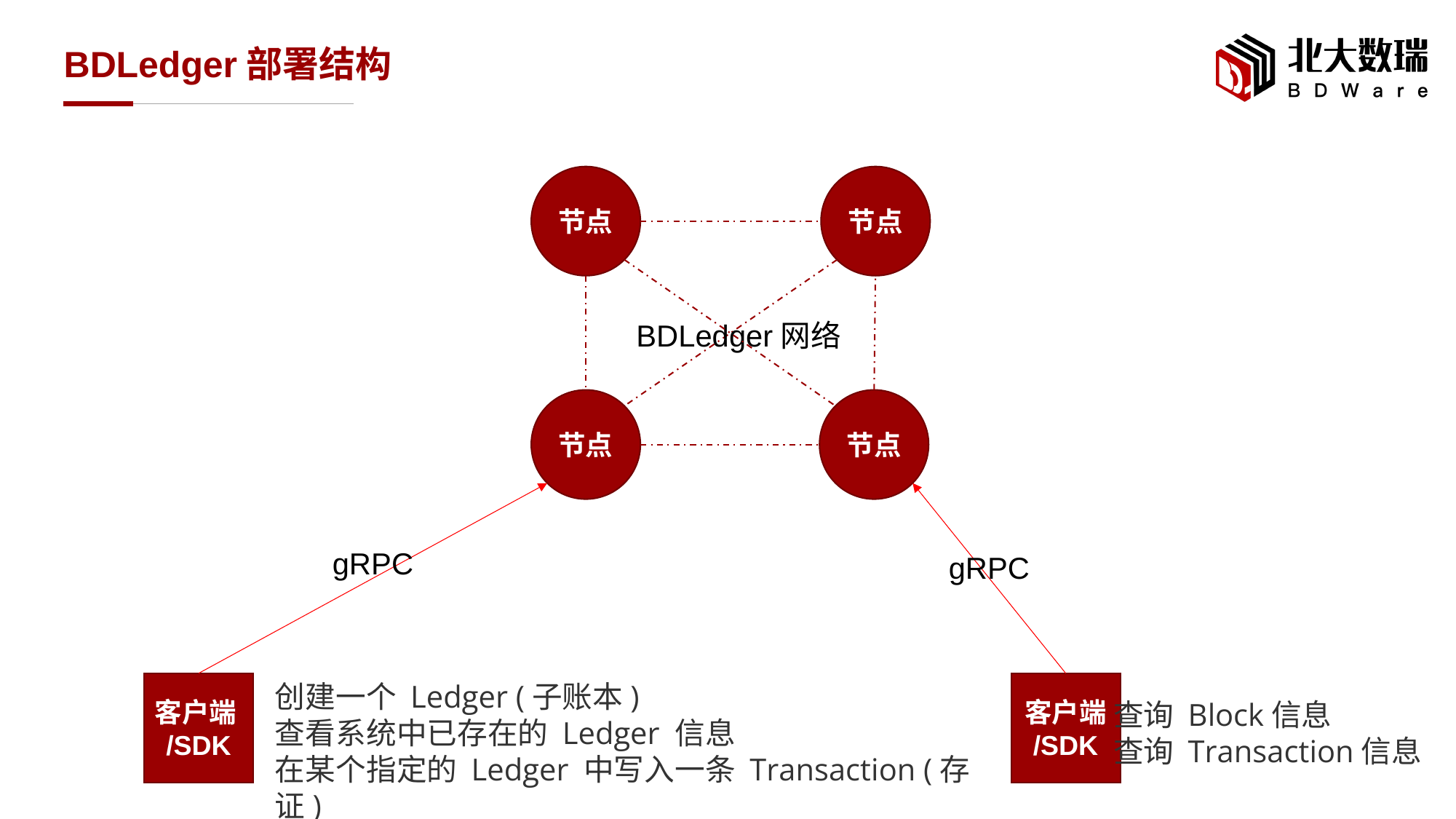

# BDLedger部署结构
节点
节点
BDLedger网络
节点
节点

gRPC
gRPC
创建一个 Ledger (子账本)
查看系统中已存在的 Ledger 信息
在某个指定的 Ledger 中写入一条 Transaction (存证)
客户端/SDK
客户端
/SDK
查询 Block信息
查询 Transaction信息